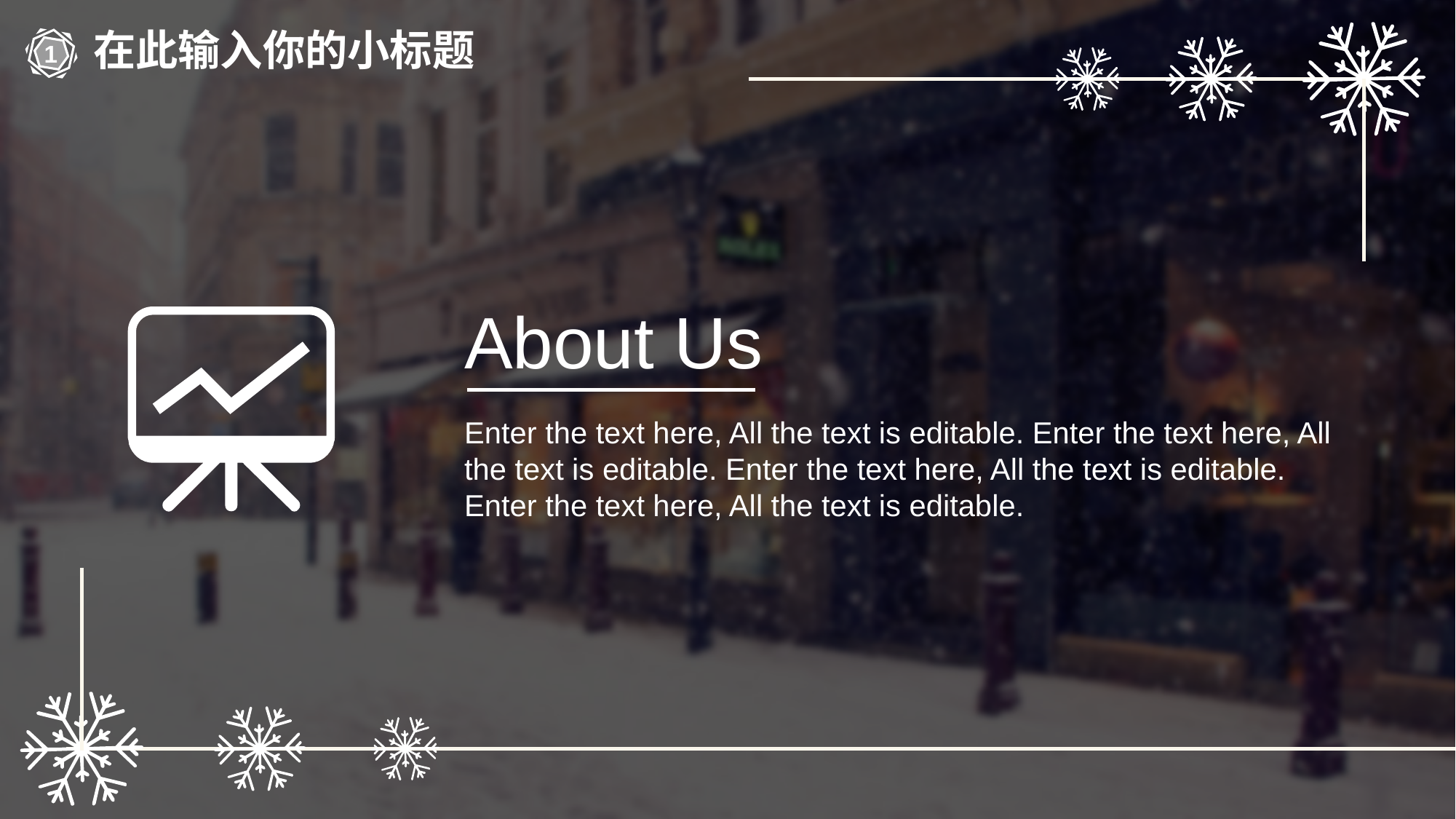

在此输入你的小标题

1
About Us

Enter the text here, All the text is editable. Enter the text here, All the text is editable. Enter the text here, All the text is editable. Enter the text here, All the text is editable.